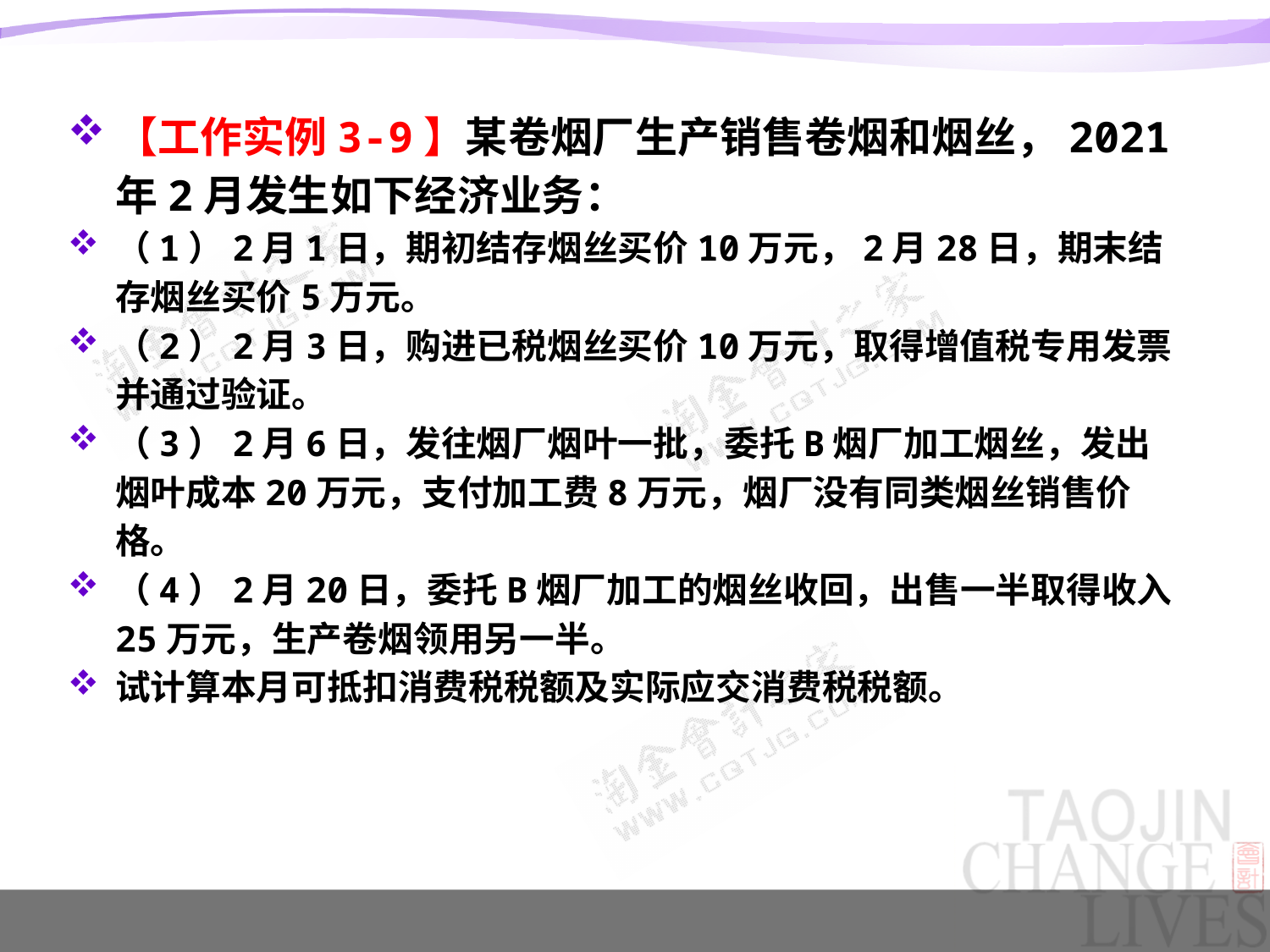

【工作实例3-9】某卷烟厂生产销售卷烟和烟丝，2021年2月发生如下经济业务：
（1）2月1日，期初结存烟丝买价10万元，2月28日，期末结存烟丝买价5万元。
（2）2月3日，购进已税烟丝买价10万元，取得增值税专用发票并通过验证。
（3）2月6日，发往烟厂烟叶一批，委托B烟厂加工烟丝，发出烟叶成本20万元，支付加工费8万元，烟厂没有同类烟丝销售价格。
（4）2月20日，委托B烟厂加工的烟丝收回，出售一半取得收入25万元，生产卷烟领用另一半。
试计算本月可抵扣消费税税额及实际应交消费税税额。